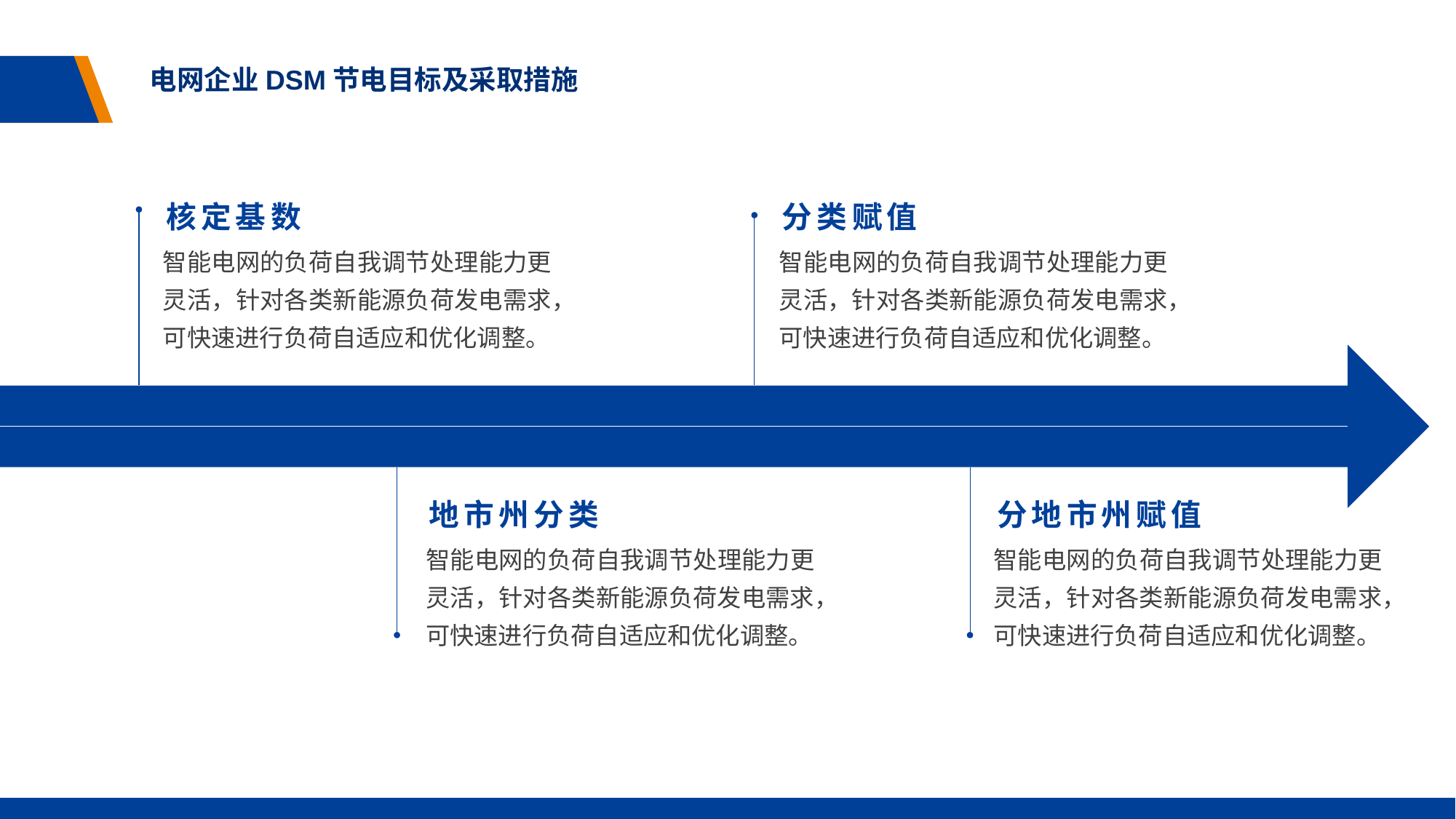

电网企业DSM节电目标及采取措施
核定基数
分类赋值

智能电网的负荷自我调节处理能力更灵活，针对各类新能源负荷发电需求，可快速进行负荷自适应和优化调整。
智能电网的负荷自我调节处理能力更灵活，针对各类新能源负荷发电需求，可快速进行负荷自适应和优化调整。

地市州分类
分地市州赋值
智能电网的负荷自我调节处理能力更灵活，针对各类新能源负荷发电需求，可快速进行负荷自适应和优化调整。
智能电网的负荷自我调节处理能力更灵活，针对各类新能源负荷发电需求，可快速进行负荷自适应和优化调整。